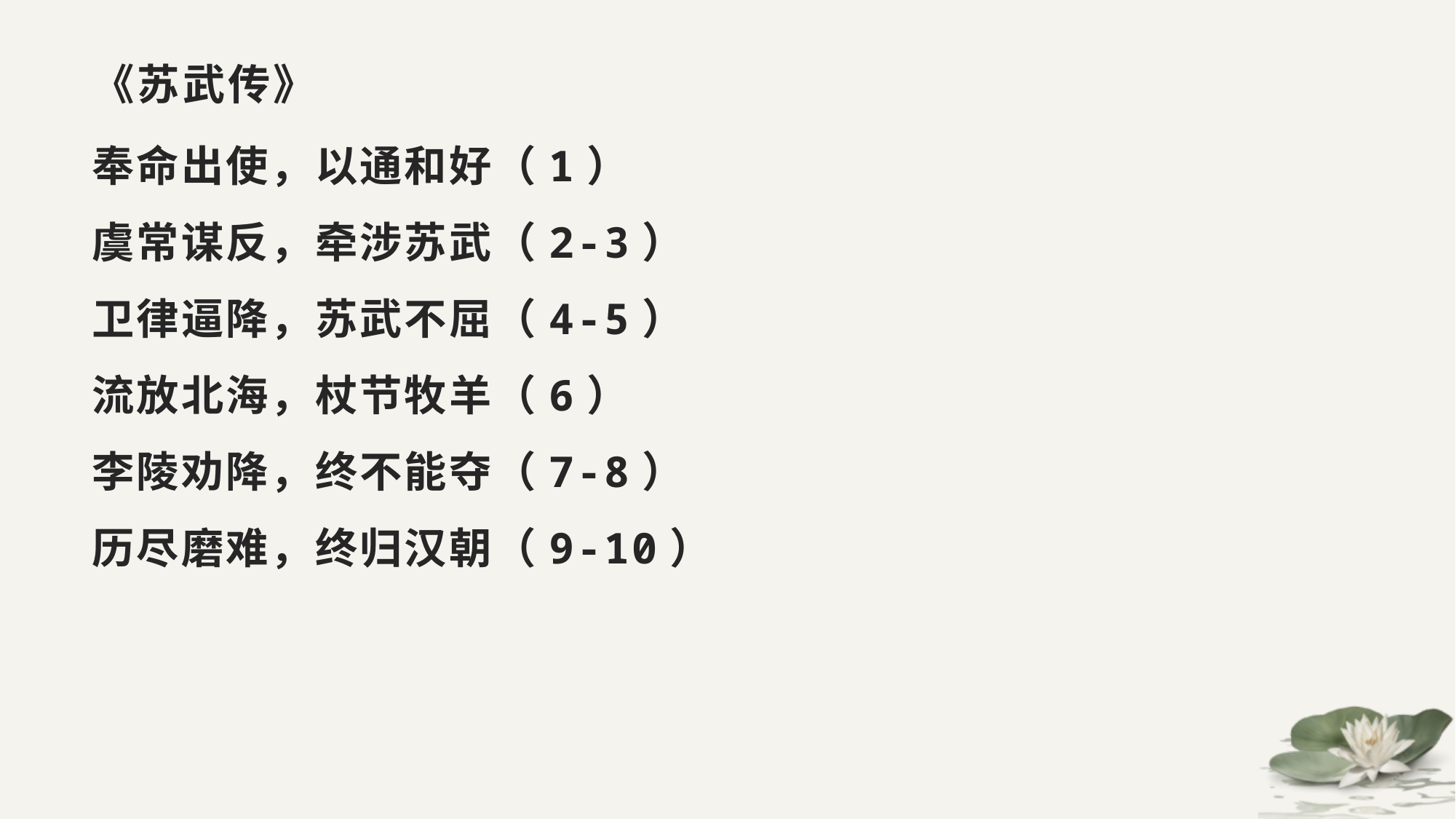

# 《苏武传》
奉命出使，以通和好（1）
虞常谋反，牵涉苏武（2-3）
卫律逼降，苏武不屈（4-5）
流放北海，杖节牧羊（6）
李陵劝降，终不能夺（7-8）
历尽磨难，终归汉朝（9-10）